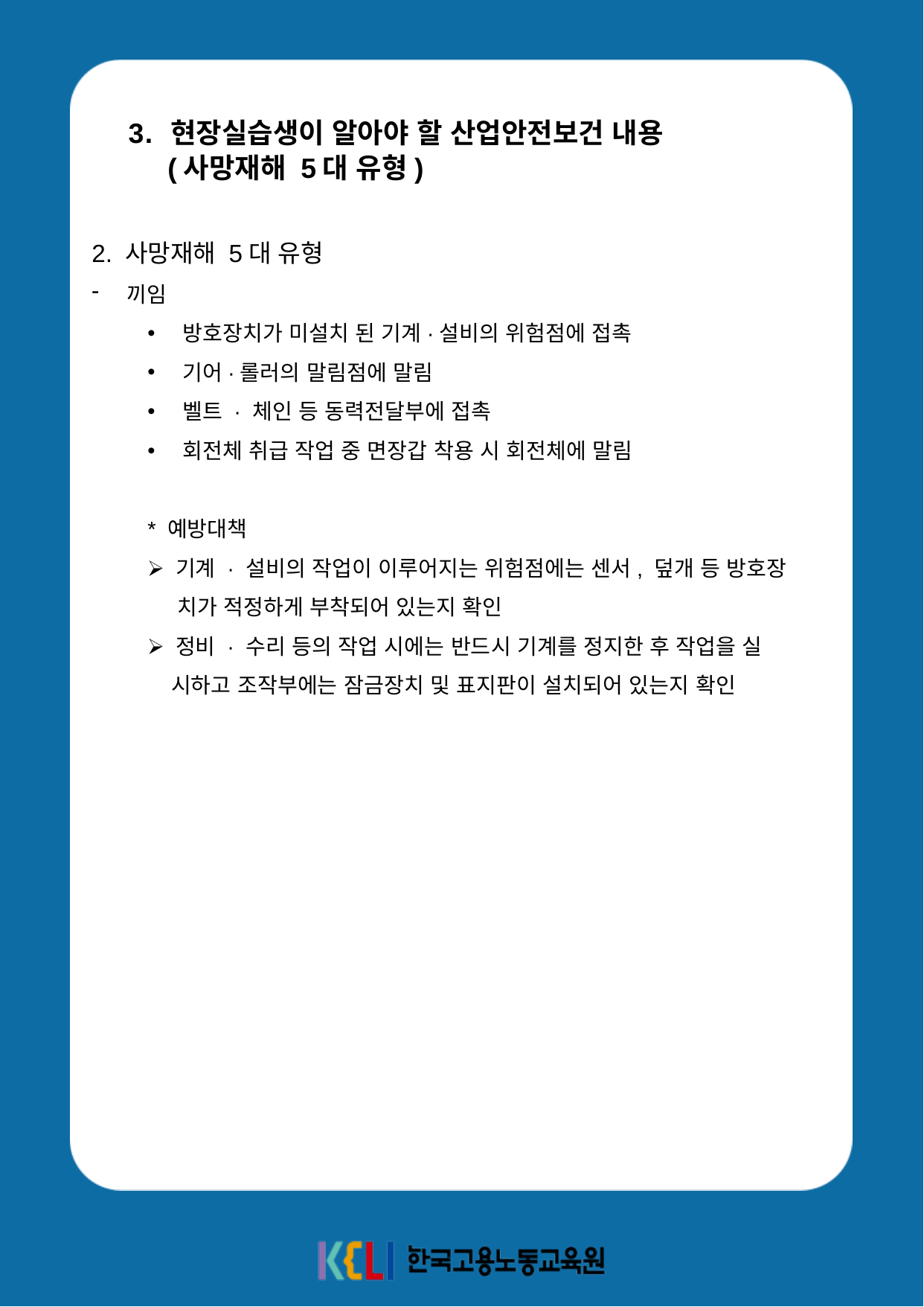

현장실습생이 알아야 할 산업안전보건 내용
     (사망재해 5대 유형)
2. 사망재해 5대 유형
끼임
방호장치가 미설치 된 기계·설비의 위험점에 접촉
기어·롤러의 말림점에 말림
벨트 · 체인 등 동력전달부에 접촉
회전체 취급 작업 중 면장갑 착용 시 회전체에 말림

* 예방대책
⮚ 기계 · 설비의 작업이 이루어지는 위험점에는 센서, 덮개 등 방호장
    치가 적정하게 부착되어 있는지 확인
⮚ 정비 · 수리 등의 작업 시에는 반드시 기계를 정지한 후 작업을 실
   시하고 조작부에는 잠금장치 및 표지판이 설치되어 있는지 확인